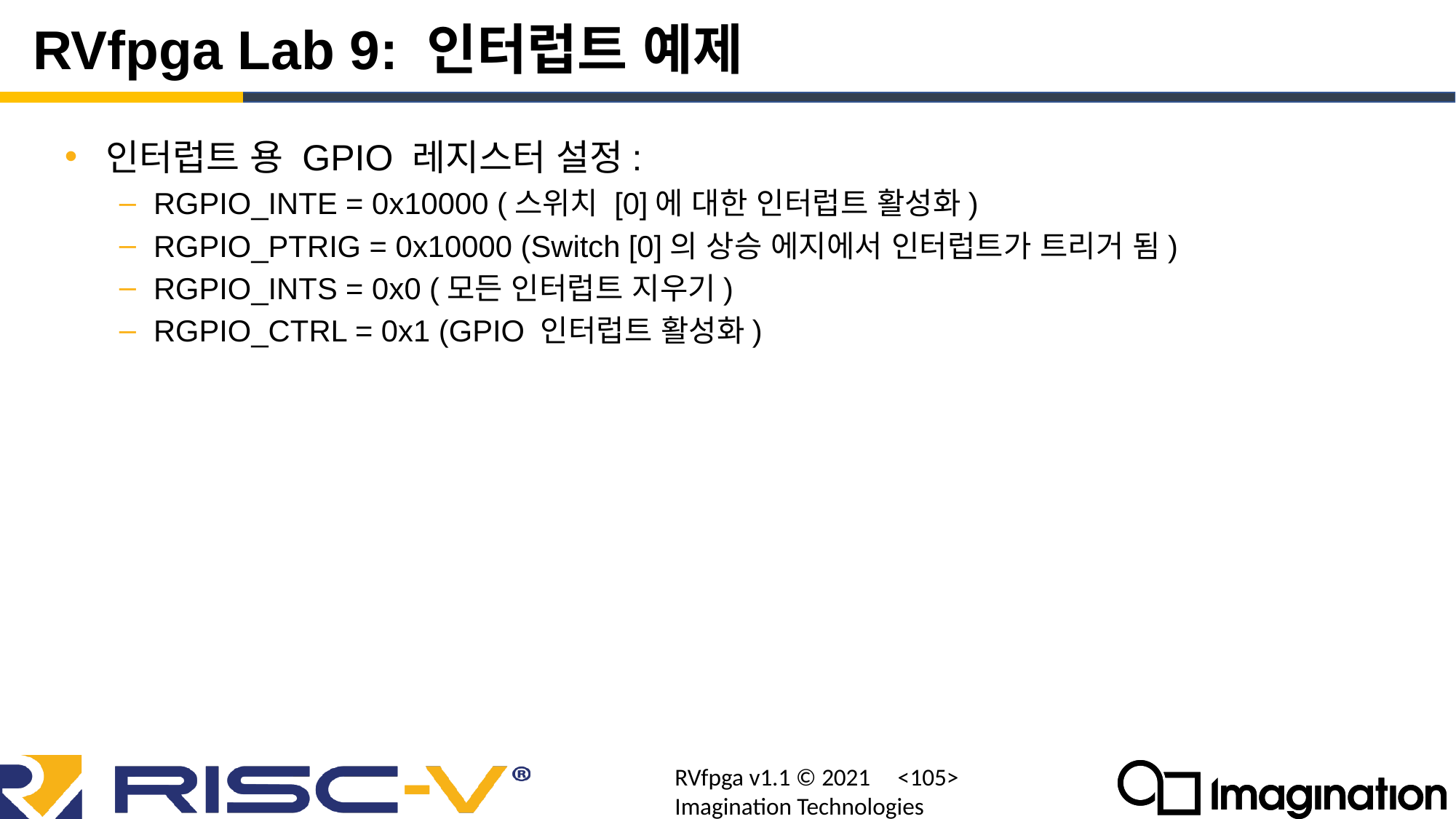

# RVfpga Lab 9: 인터럽트 예제
인터럽트 용 GPIO 레지스터 설정:
RGPIO_INTE = 0x10000 (스위치 [0]에 대한 인터럽트 활성화)
RGPIO_PTRIG = 0x10000 (Switch [0]의 상승 에지에서 인터럽트가 트리거 됨)
RGPIO_INTS = 0x0 (모든 인터럽트 지우기)
RGPIO_CTRL = 0x1 (GPIO 인터럽트 활성화)